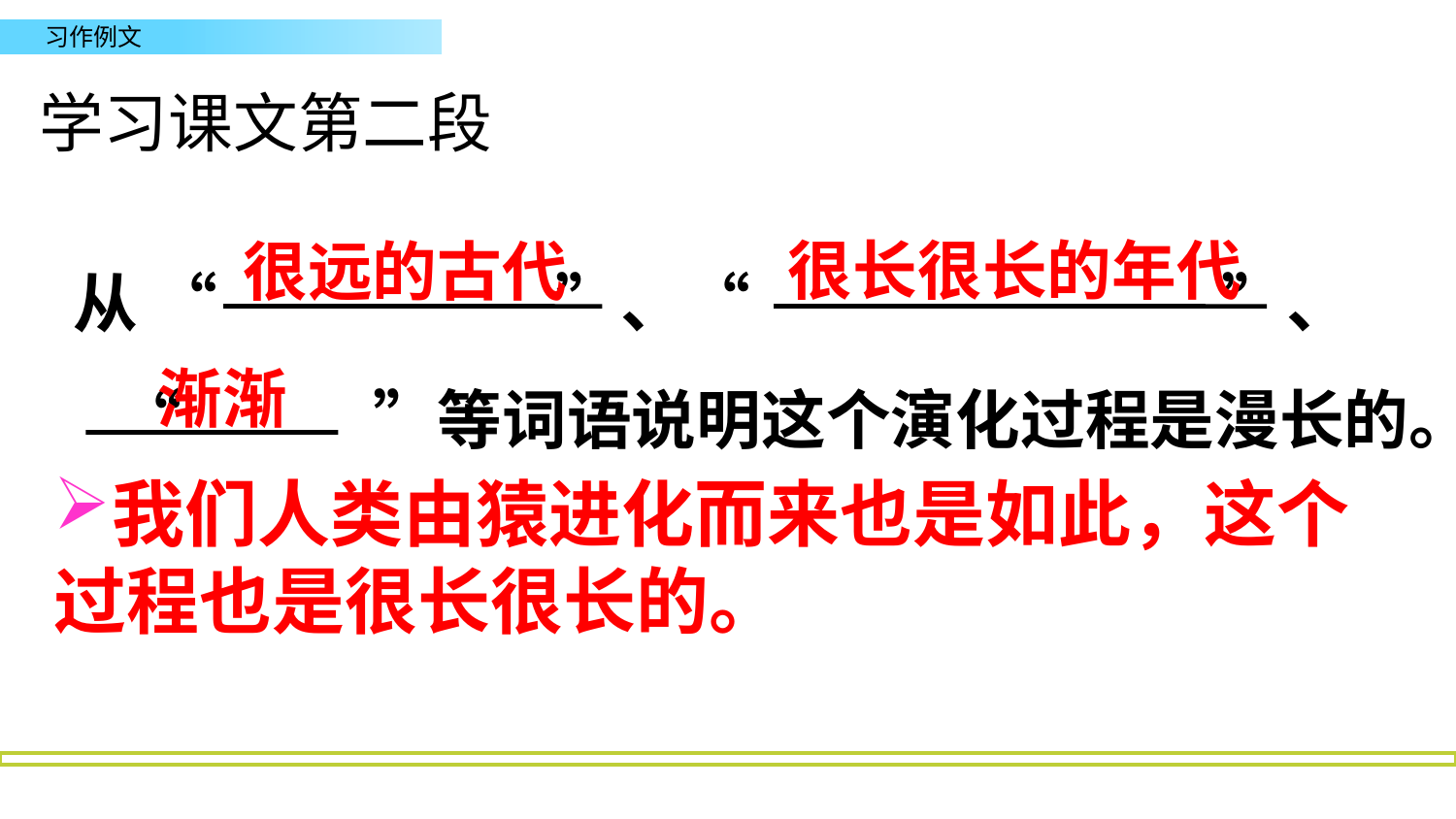

学习课文第二段
 从 “                       ”、“                                ”、         “             ”等词语说明这个演化过程是漫长的。
很长很长的年代
很远的古代

渐渐

我们人类由猿进化而来也是如此，这个过程也是很长很长的。